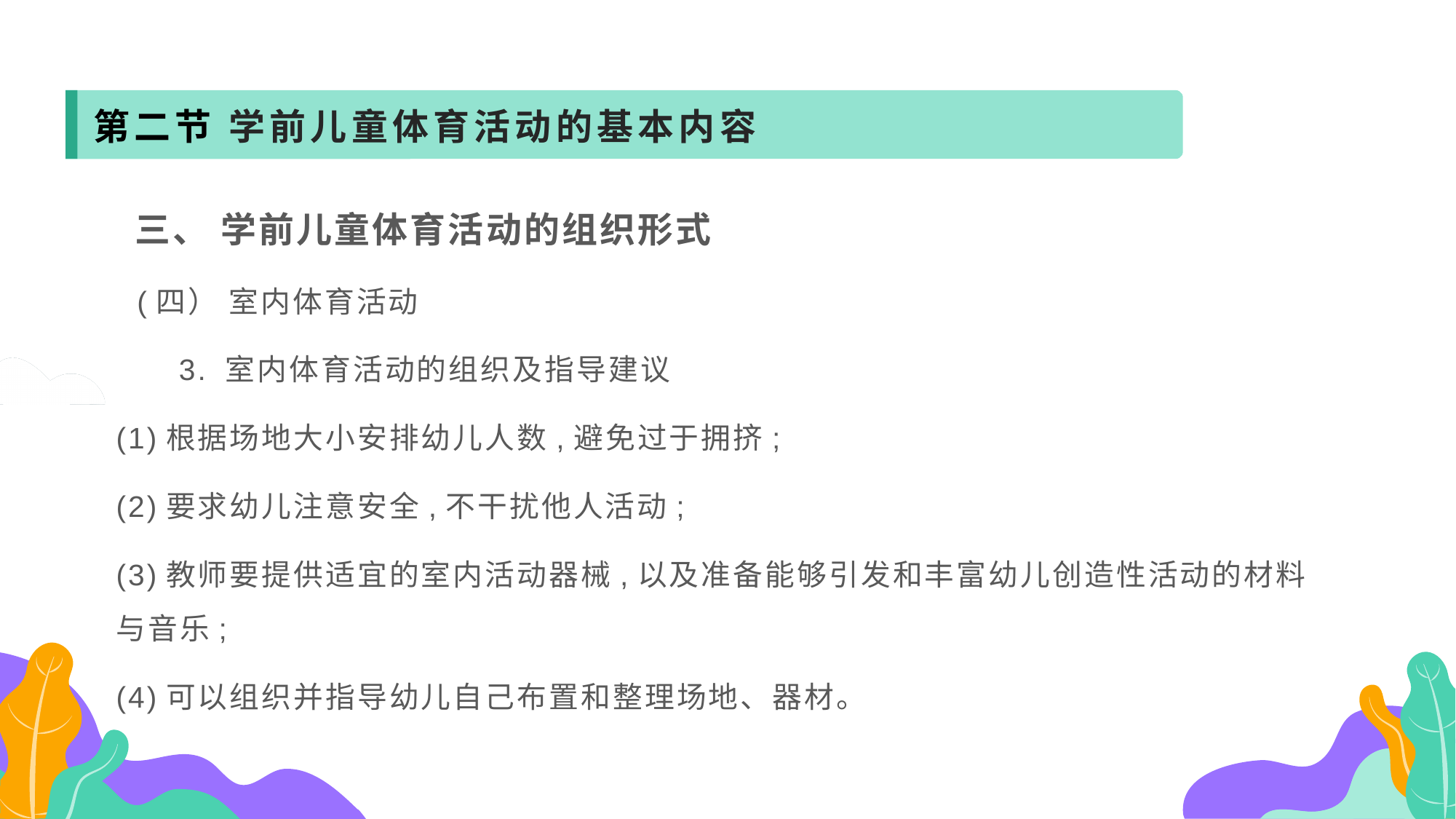

第二节 学前儿童体育活动的基本内容
 三、 学前儿童体育活动的组织形式
  (四） 室内体育活动
      3. 室内体育活动的组织及指导建议
(1)根据场地大小安排幼儿人数,避免过于拥挤;
(2)要求幼儿注意安全,不干扰他人活动;
(3)教师要提供适宜的室内活动器械,以及准备能够引发和丰富幼儿创造性活动的材料与音乐;
(4)可以组织并指导幼儿自己布置和整理场地、器材。